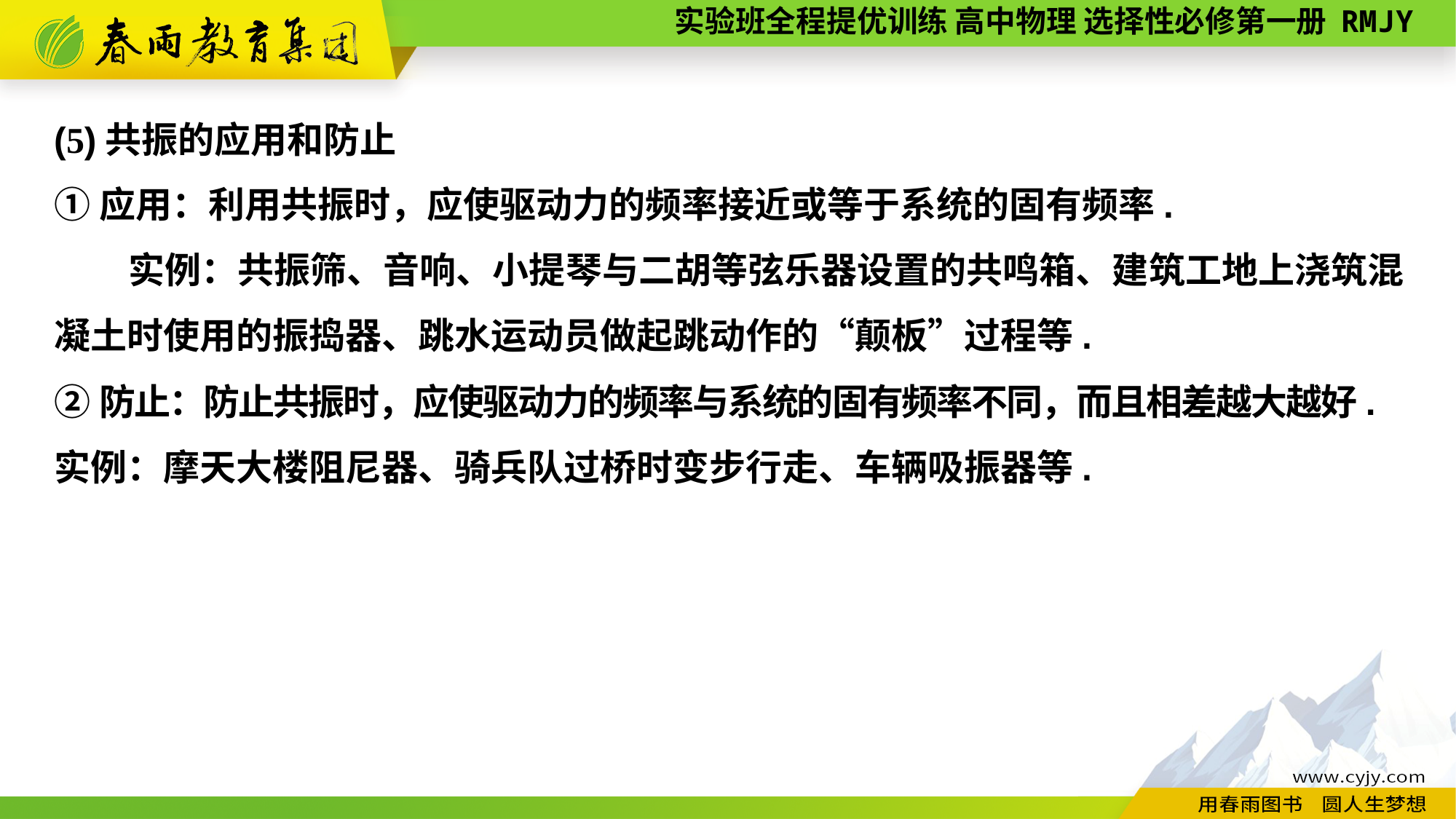

(5)共振的应用和防止
①应用：利用共振时，应使驱动力的频率接近或等于系统的固有频率.
实例：共振筛、音响、小提琴与二胡等弦乐器设置的共鸣箱、建筑工地上浇筑混凝土时使用的振捣器、跳水运动员做起跳动作的“颠板”过程等.
②防止：防止共振时，应使驱动力的频率与系统的固有频率不同，而且相差越大越好.
实例：摩天大楼阻尼器、骑兵队过桥时变步行走、车辆吸振器等.